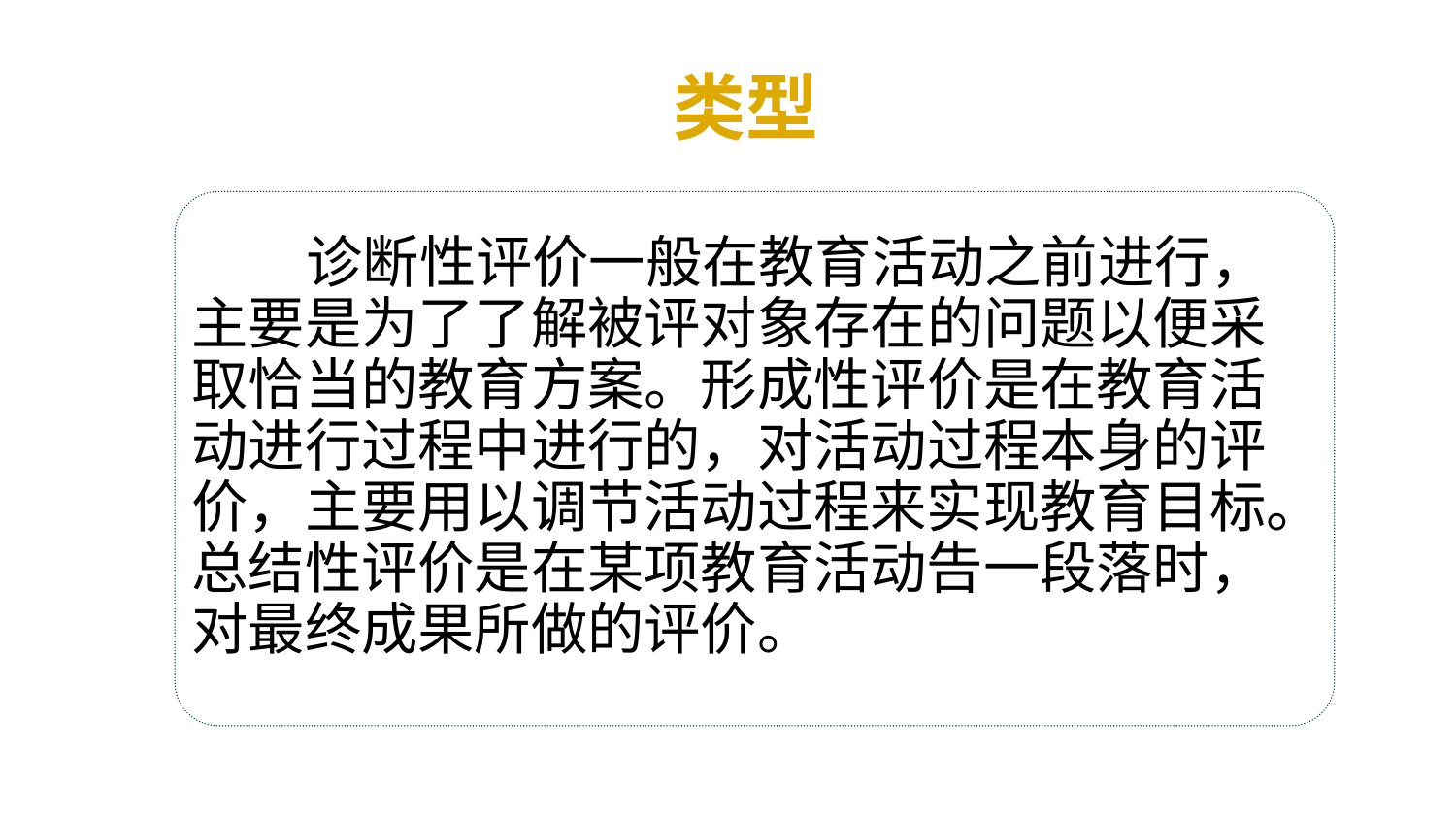

类型

        诊断性评价一般在教育活动之前进行，主要是为了了解被评对象存在的问题以便采取恰当的教育方案。形成性评价是在教育活动进行过程中进行的，对活动过程本身的评价，主要用以调节活动过程来实现教育目标。总结性评价是在某项教育活动告一段落时，对最终成果所做的评价。